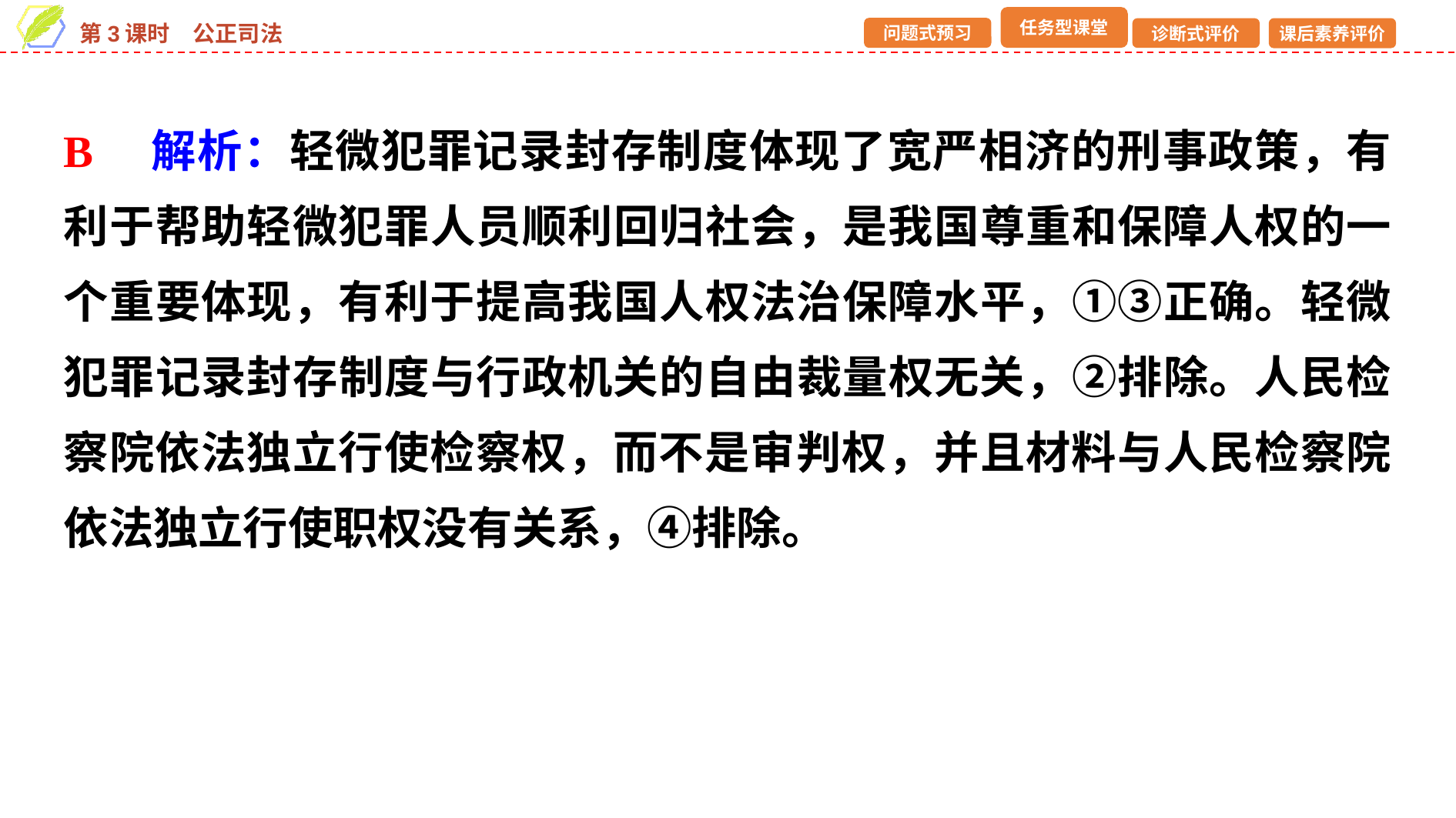

B　解析：轻微犯罪记录封存制度体现了宽严相济的刑事政策，有利于帮助轻微犯罪人员顺利回归社会，是我国尊重和保障人权的一个重要体现，有利于提高我国人权法治保障水平，①③正确。轻微犯罪记录封存制度与行政机关的自由裁量权无关，②排除。人民检察院依法独立行使检察权，而不是审判权，并且材料与人民检察院依法独立行使职权没有关系，④排除。